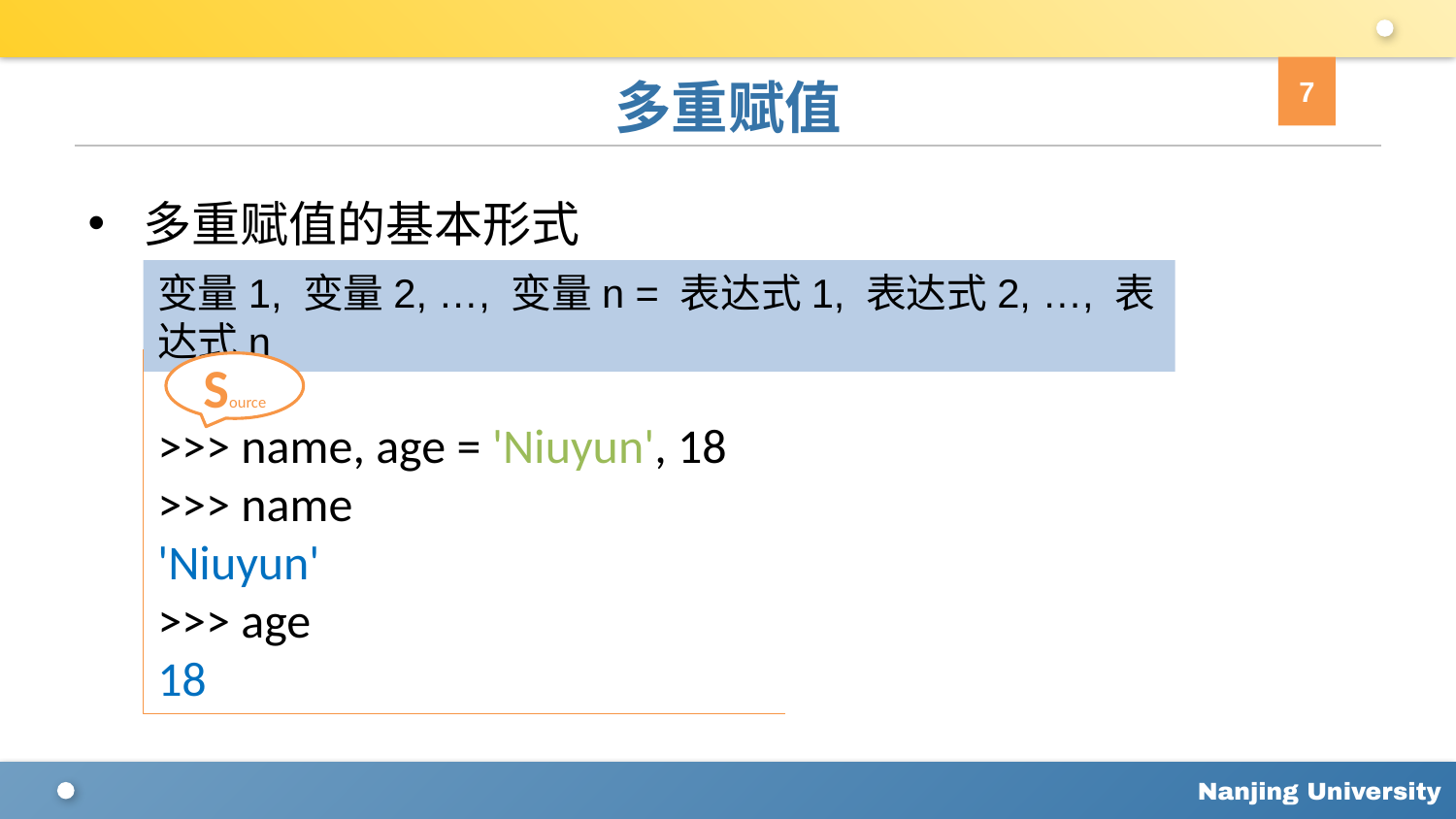

7
# 多重赋值
多重赋值的基本形式
变量1, 变量2, …, 变量n = 表达式1, 表达式2, …, 表达式n

>>> name, age = 'Niuyun', 18
>>> name
'Niuyun'
>>> age
18
Source